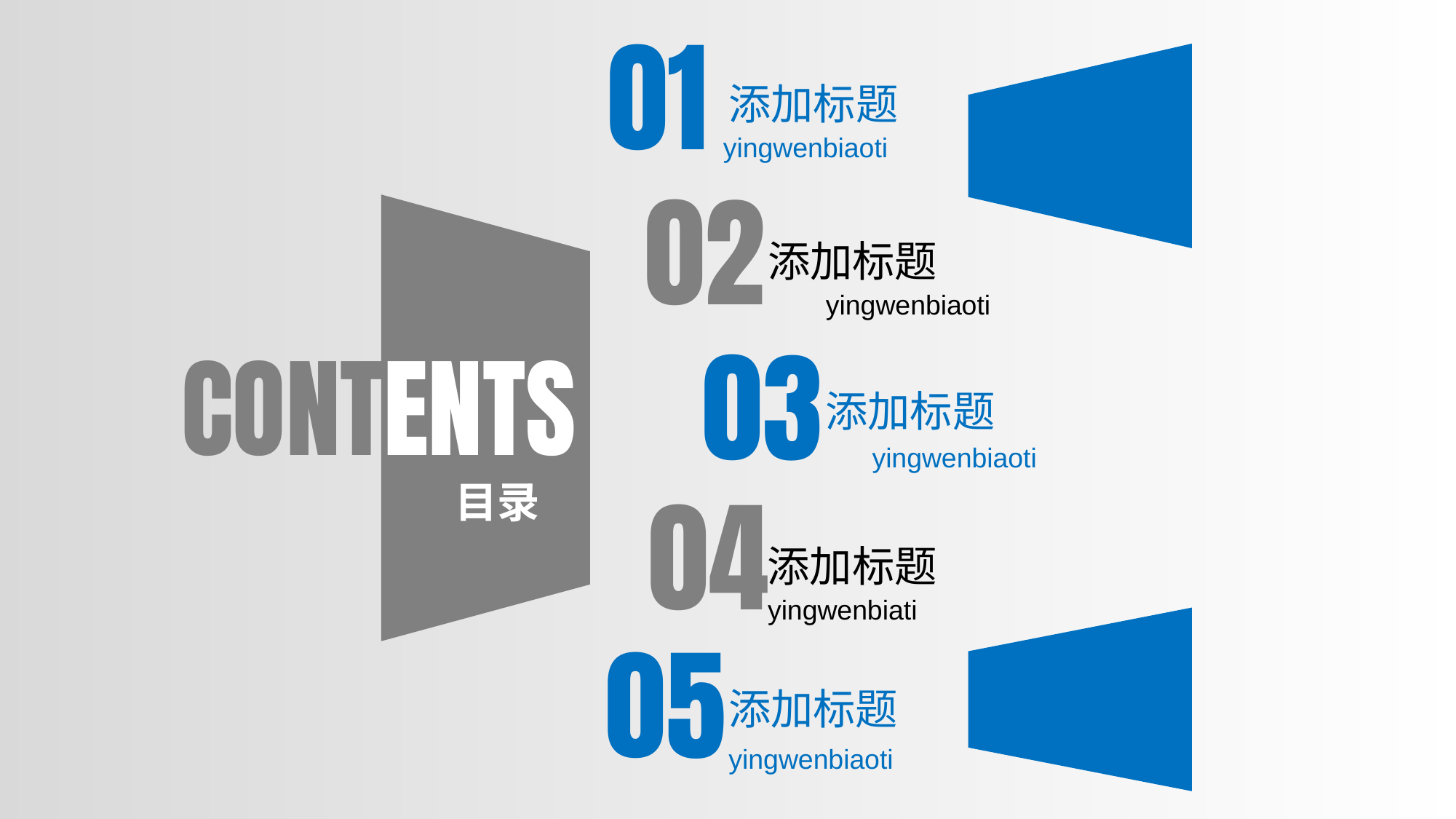

01

添加标题
yingwenbiaoti
02
添加标题
yingwenbiaoti

03
CONTENTS
添加标题
yingwenbiaoti
目录
04
添加标题
yingwenbiati

05
添加标题
yingwenbiaoti